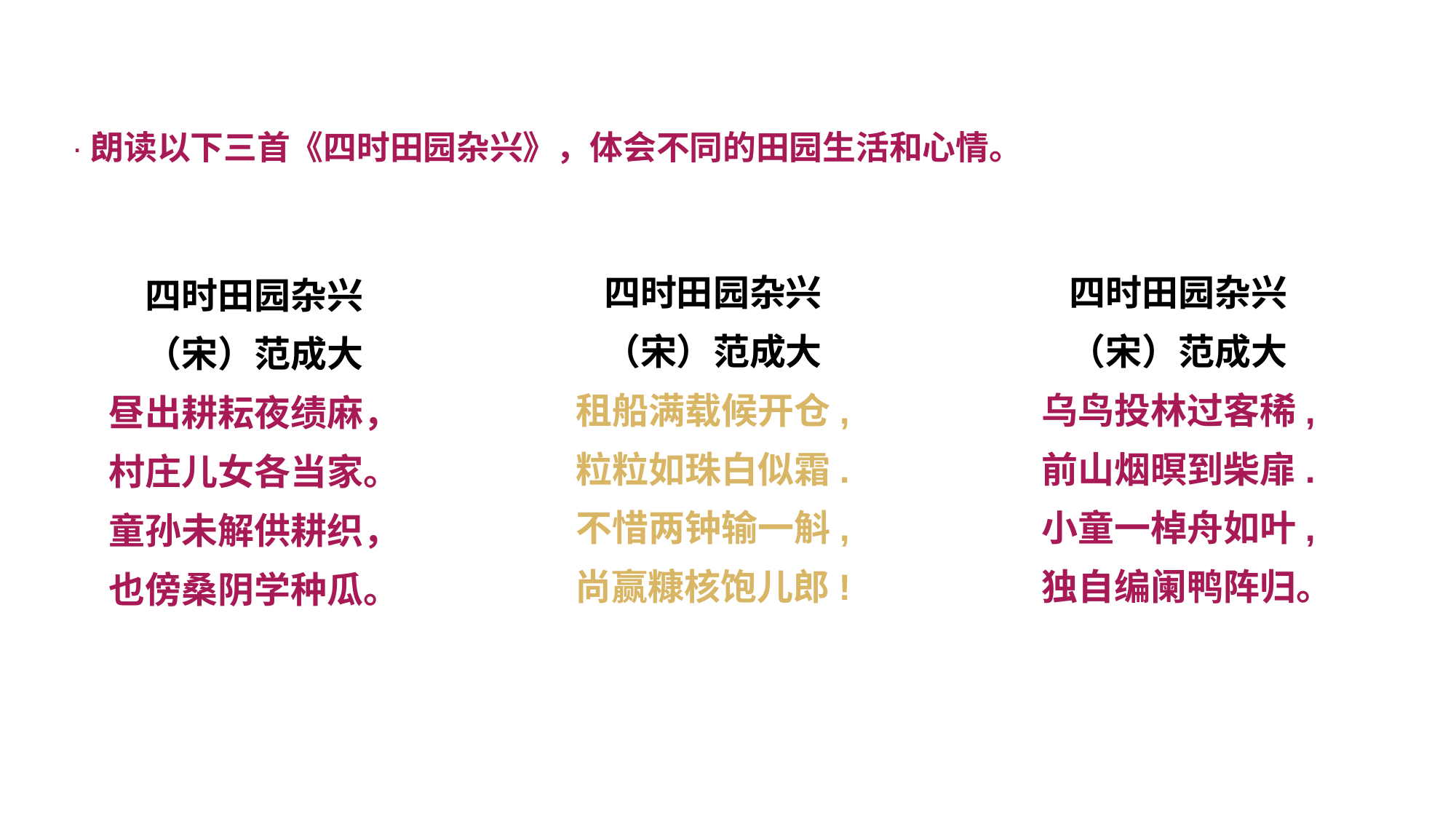

·朗读以下三首《四时田园杂兴》，体会不同的田园生活和心情。
四时田园杂兴
（宋）范成大
租船满载候开仓,
粒粒如珠白似霜.
不惜两钟输一斛,
尚赢糠核饱儿郎!
四时田园杂兴
（宋）范成大
乌鸟投林过客稀,
前山烟暝到柴扉.
小童一棹舟如叶,
 独自编阑鸭阵归。
四时田园杂兴
（宋）范成大
昼出耕耘夜绩麻，
村庄儿女各当家。
童孙未解供耕织，
也傍桑阴学种瓜。